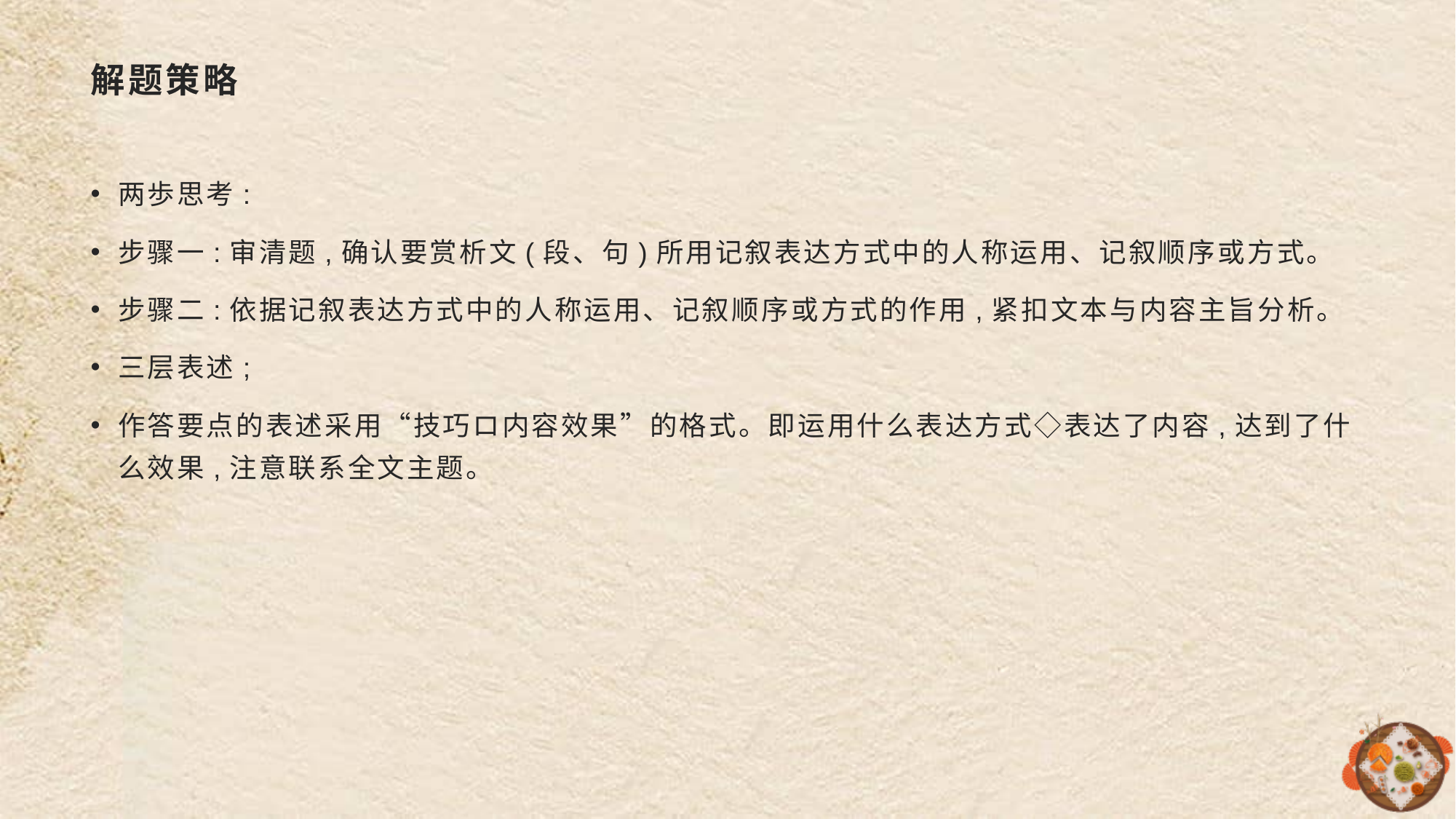

# 解题策略

两歩思考:
步骤一:审清题,确认要赏析文(段、句)所用记叙表达方式中的人称运用、记叙顺序或方式。
步骤二:依据记叙表达方式中的人称运用、记叙顺序或方式的作用,紧扣文本与内容主旨分析。
三层表述;
作答要点的表述采用“技巧ロ内容效果”的格式。即运用什么表达方式◇表达了内容,达到了什么效果,注意联系全文主题。